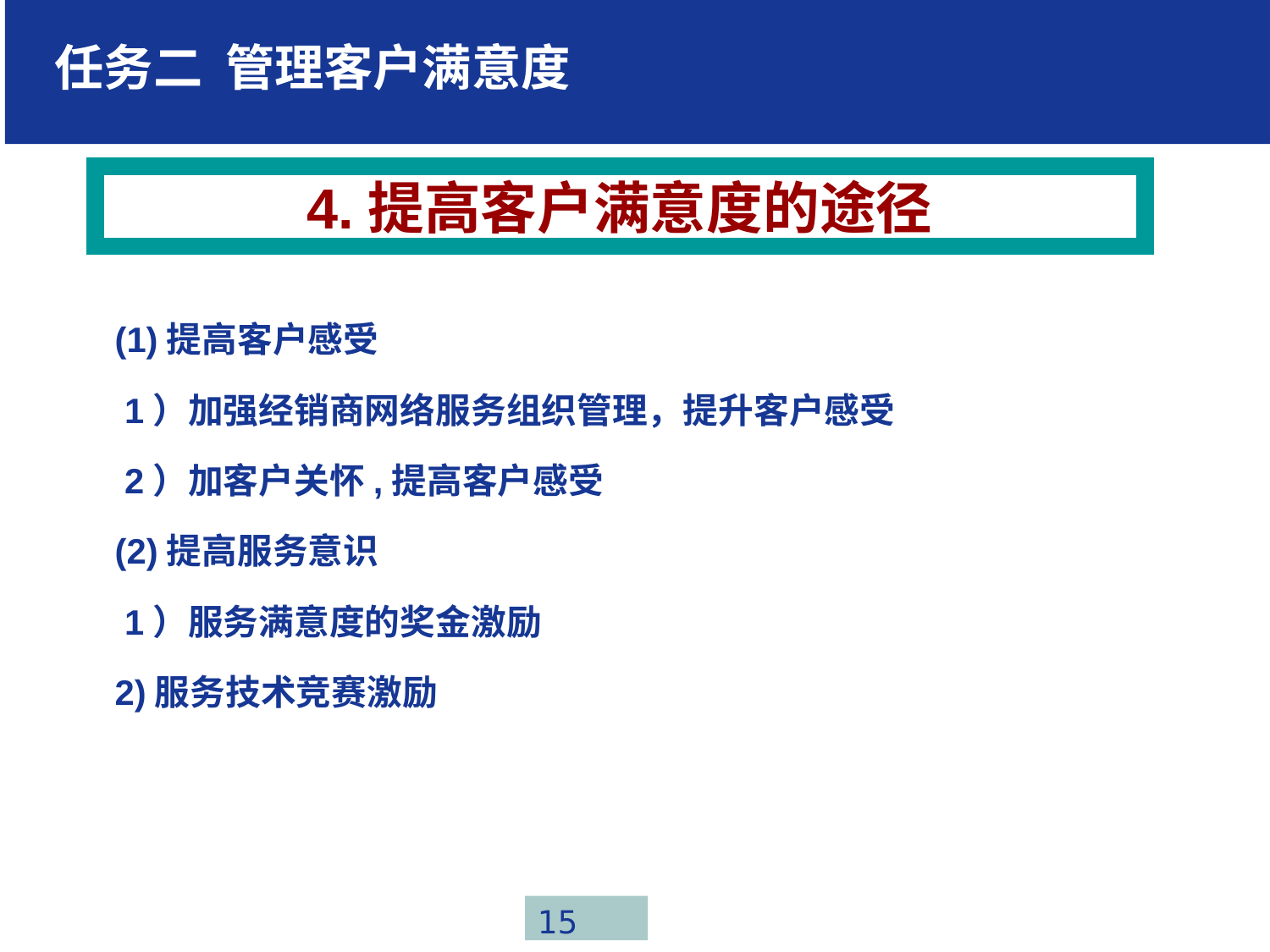

任务二  管理客户满意度
4.提高客户满意度的途径
(1)提高客户感受
 1）加强经销商网络服务组织管理，提升客户感受
 2）加客户关怀,提高客户感受
(2)提高服务意识
 1）服务满意度的奖金激励
2)服务技术竞赛激励
15